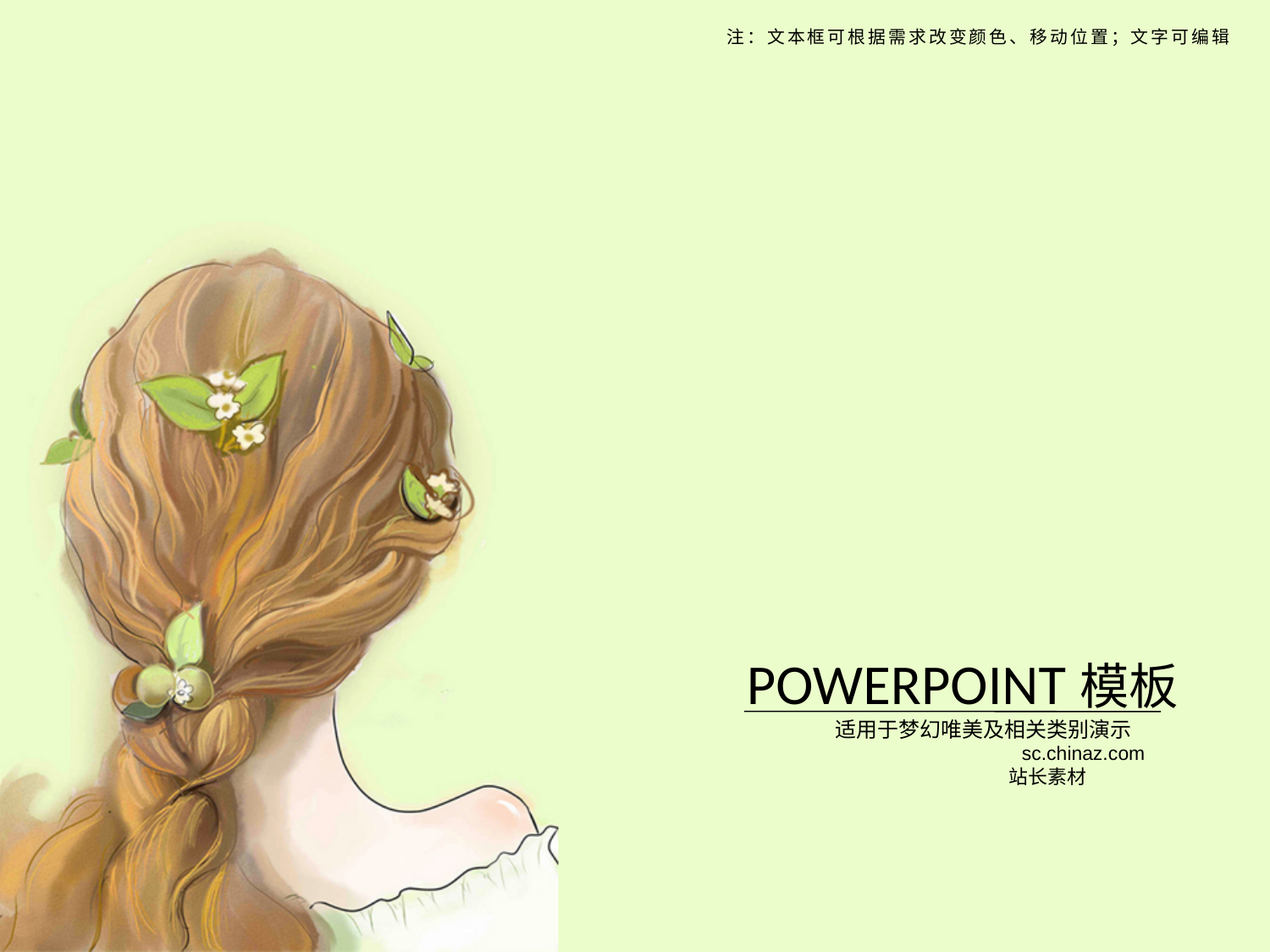

注：文本框可根据需求改变颜色、移动位置；文字可编辑

POWERPOINT模板
                  适用于梦幻唯美及相关类别演示
                                                  sc.chinaz.com
                                                          站长素材